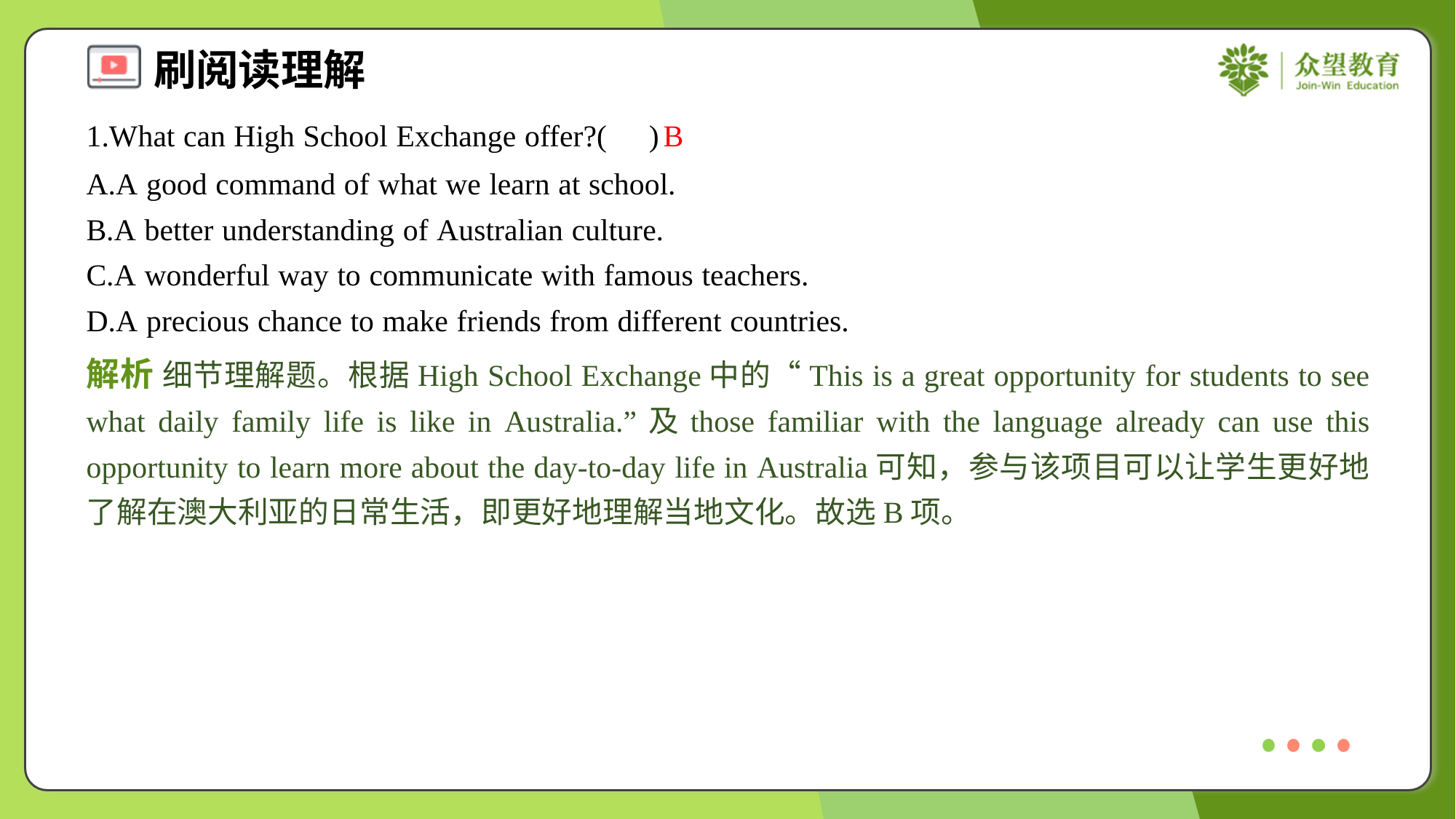

1.What can High School Exchange offer?(     )
B
A.A good command of what we learn at school.
B.A better understanding of Australian culture.
C.A wonderful way to communicate with famous teachers.
D.A precious chance to make friends from different countries.
解析 细节理解题。根据High School Exchange中的“This is a great opportunity for students to see what daily family life is like in Australia.”及those familiar with the language already can use this opportunity to learn more about the day-to-day life in Australia可知，参与该项目可以让学生更好地了解在澳大利亚的日常生活，即更好地理解当地文化。故选B项。